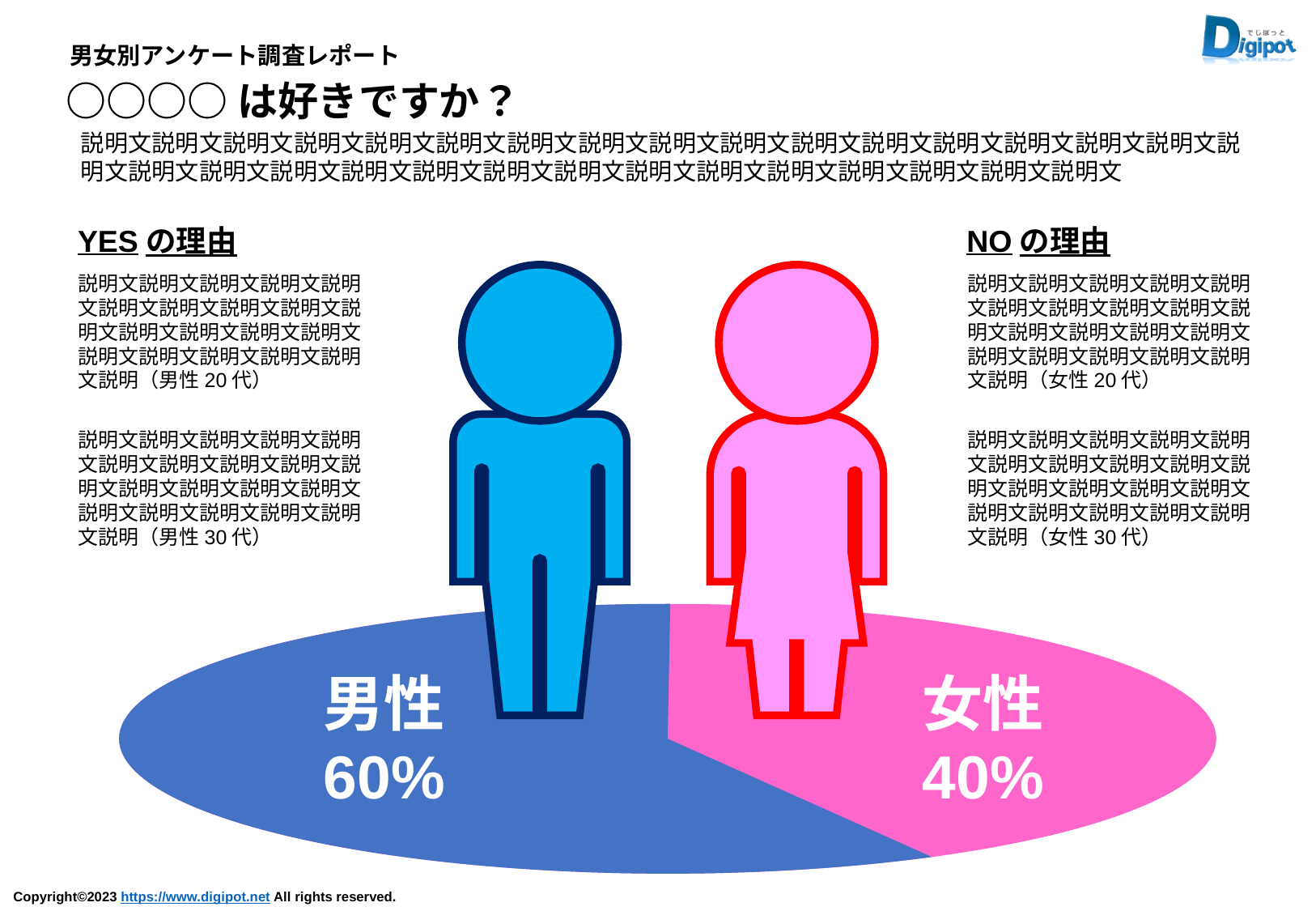

男女別アンケート調査レポート
○○○○は好きですか？
説明文説明文説明文説明文説明文説明文説明文説明文説明文説明文説明文説明文説明文説明文説明文説明文説明文説明文説明文説明文説明文説明文説明文説明文説明文説明文説明文説明文説明文説明文説明文
YESの理由
NOの理由

説明文説明文説明文説明文説明文説明文説明文説明文説明文説明文説明文説明文説明文説明文説明文説明文説明文説明文説明文説明（男性20代）
説明文説明文説明文説明文説明文説明文説明文説明文説明文説明文説明文説明文説明文説明文説明文説明文説明文説明文説明文説明（女性20代）

説明文説明文説明文説明文説明文説明文説明文説明文説明文説明文説明文説明文説明文説明文説明文説明文説明文説明文説明文説明（男性30代）
説明文説明文説明文説明文説明文説明文説明文説明文説明文説明文説明文説明文説明文説明文説明文説明文説明文説明文説明文説明（女性30代）

男性
60%
女性
40%